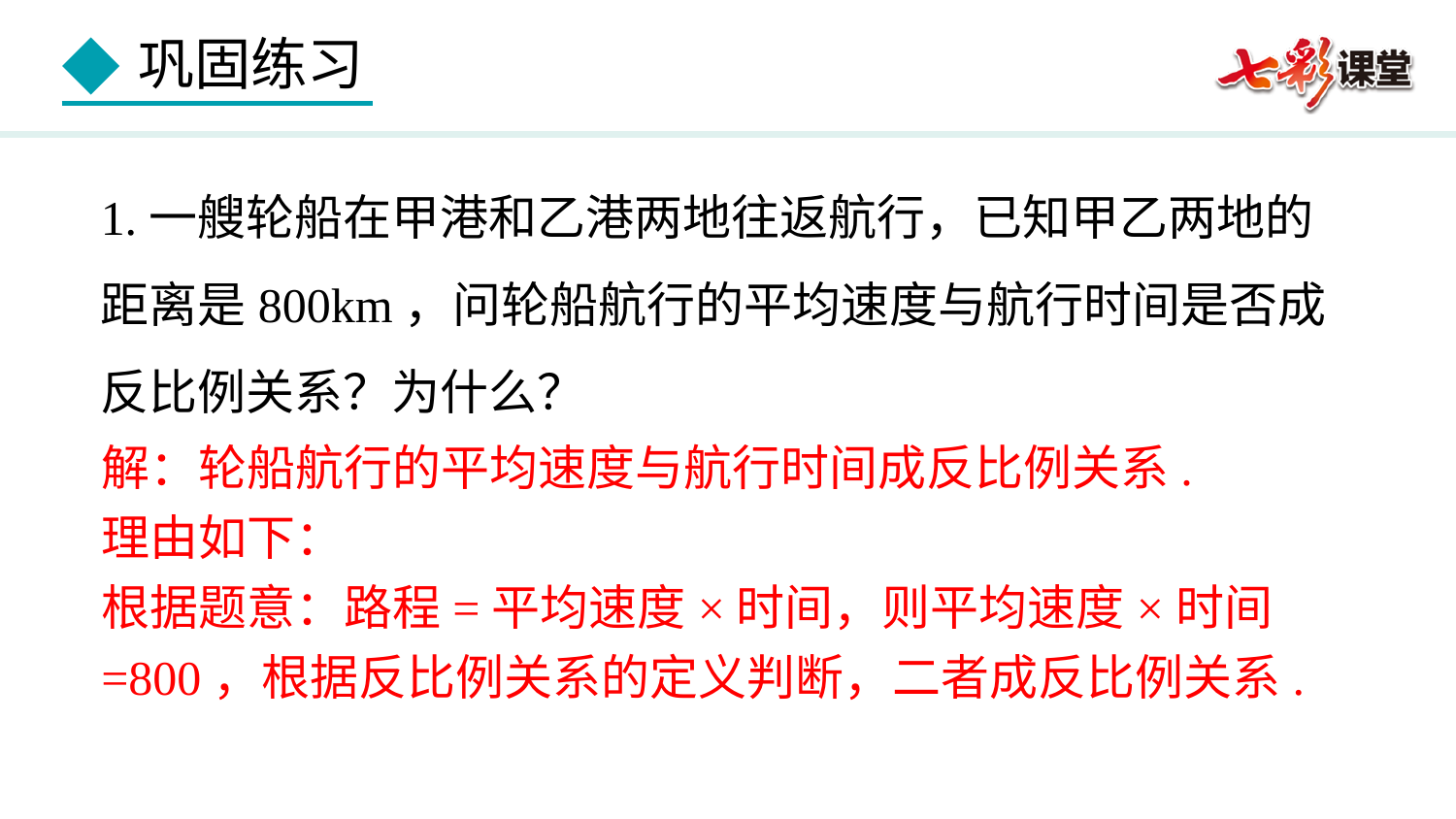

1.一艘轮船在甲港和乙港两地往返航行，已知甲乙两地的距离是800km，问轮船航行的平均速度与航行时间是否成反比例关系？为什么？
解：轮船航行的平均速度与航行时间成反比例关系.
理由如下：
根据题意：路程=平均速度×时间，则平均速度×时间=800，根据反比例关系的定义判断，二者成反比例关系.